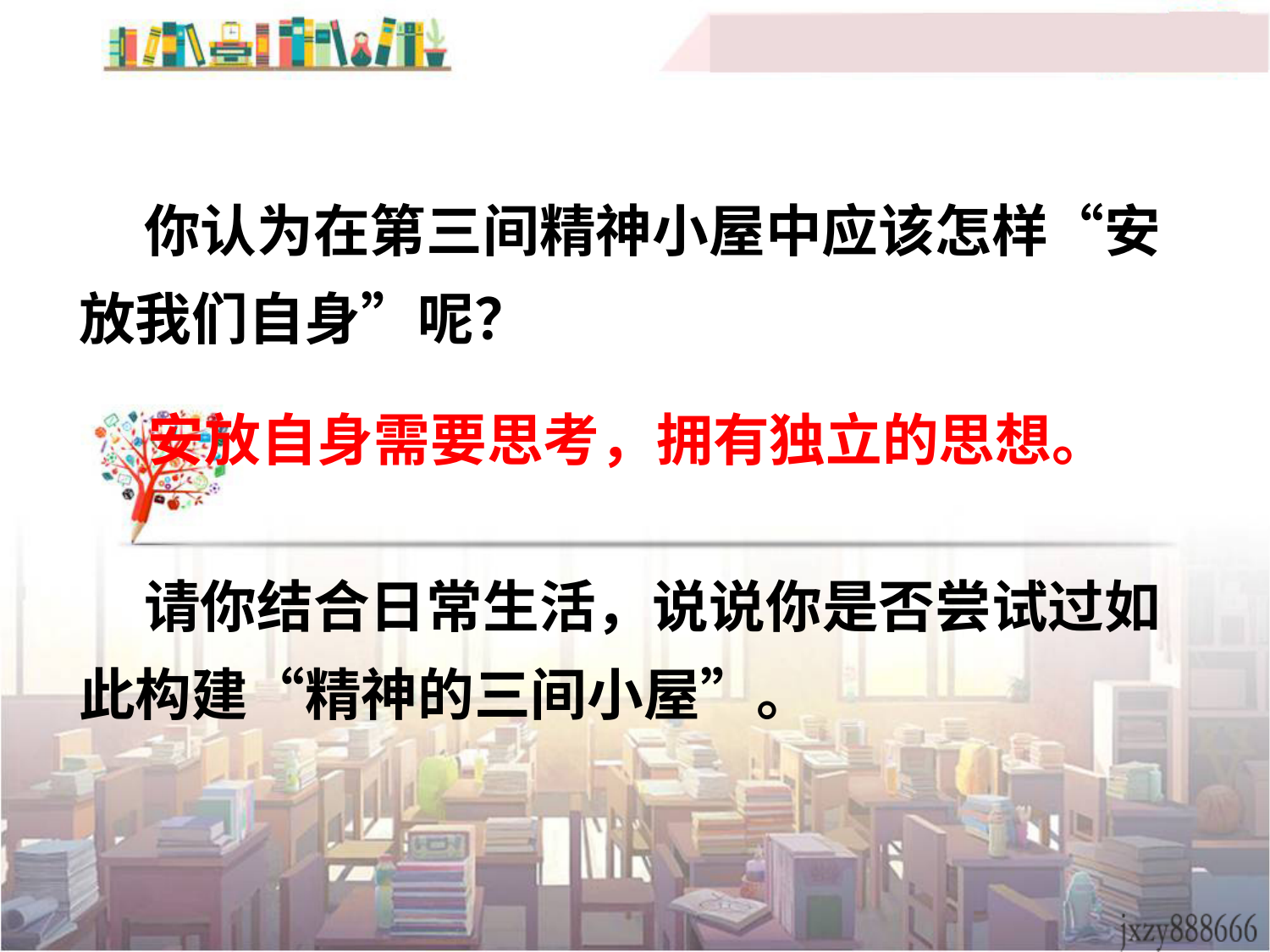

你认为在第三间精神小屋中应该怎样“安放我们自身”呢？
安放自身需要思考，拥有独立的思想。
    请你结合日常生活，说说你是否尝试过如此构建“精神的三间小屋”。